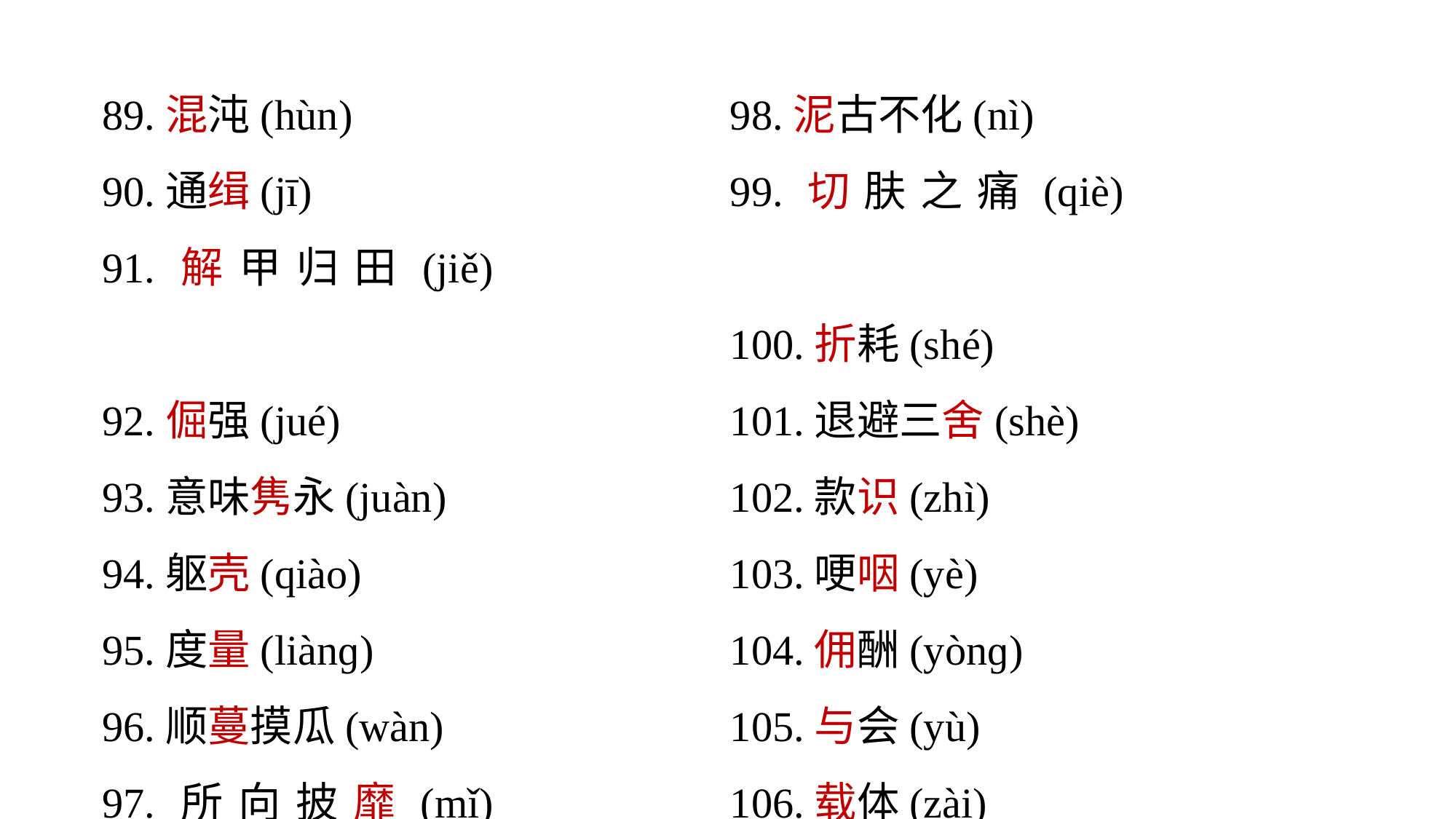

89.混沌(hùn)
90.通缉(jī)
91.解甲归田(jiě)
92.倔强(jué)
93.意味隽永(juàn)
94.躯壳(qiào)
95.度量(liànɡ)
96.顺蔓摸瓜(wàn)
97.所向披靡(mǐ)
98.泥古不化(nì)
99.切肤之痛(qiè)
100.折耗(shé)
101.退避三舍(shè)
102.款识(zhì)
103.哽咽(yè)
104.佣酬(yònɡ)
105.与会(yù)
106.载体(zài)